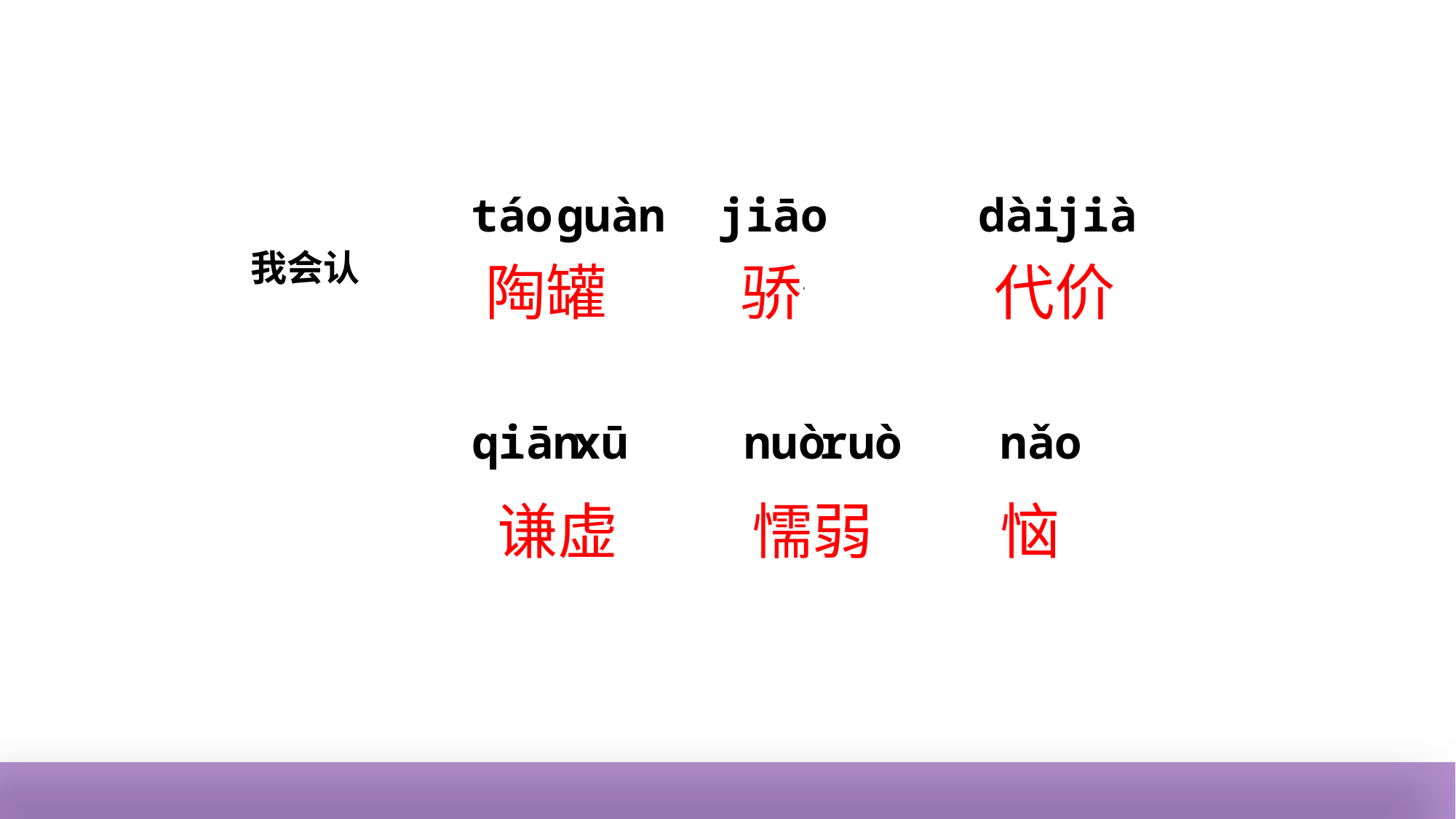

táo
guàn
jiāo
dài
jià
我会认
陶罐
骄傲
代价

qiān
xū
nuò
ruò
nǎo
谦虚
懦弱
恼怒